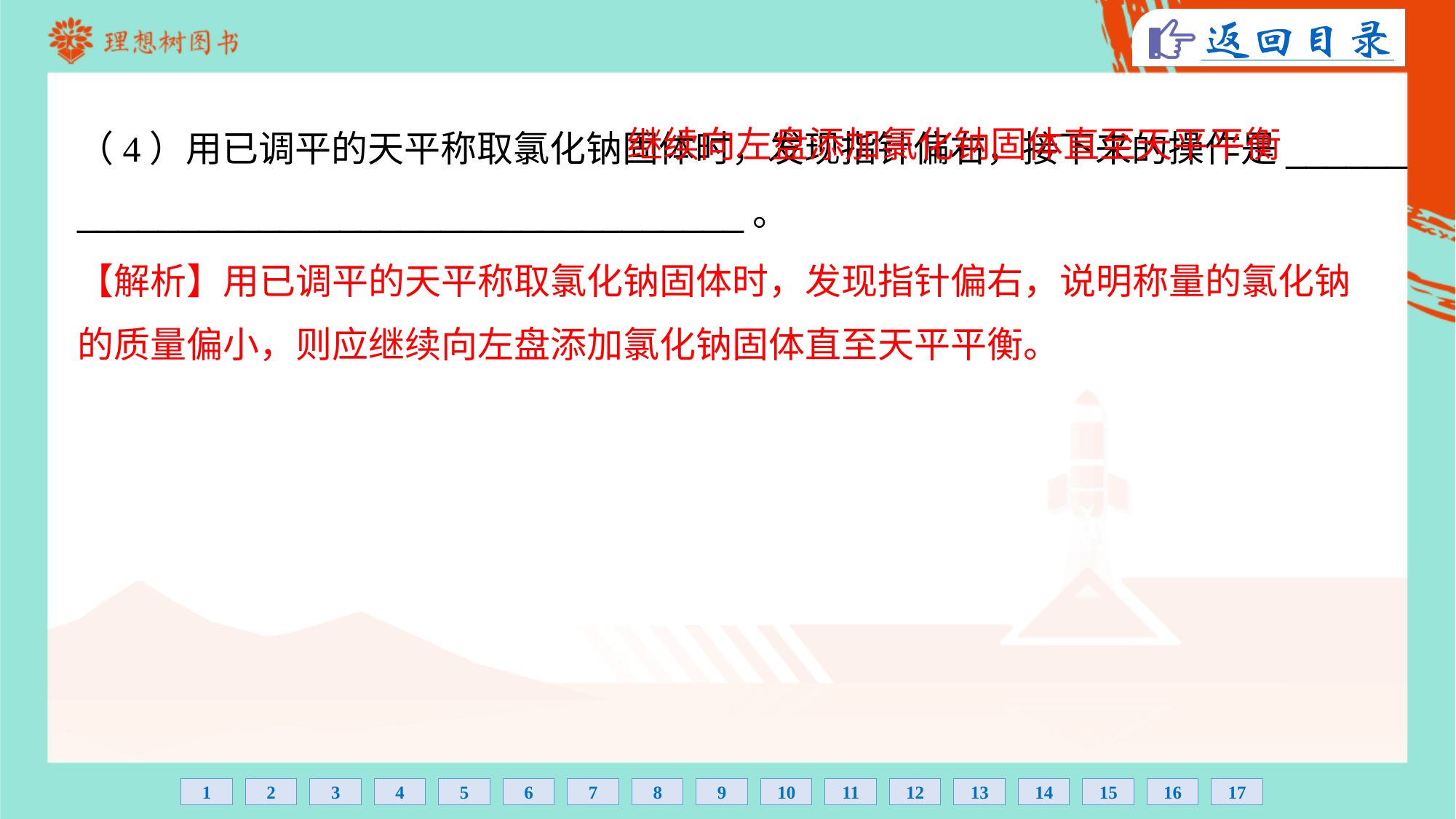

继续向左盘添加氯化钠固体直至天平平衡
（4）用已调平的天平称取氯化钠固体时，发现指针偏右，接下来的操作是______
_________________________________。
【解析】用已调平的天平称取氯化钠固体时，发现指针偏右，说明称量的氯化钠
的质量偏小，则应继续向左盘添加氯化钠固体直至天平平衡。